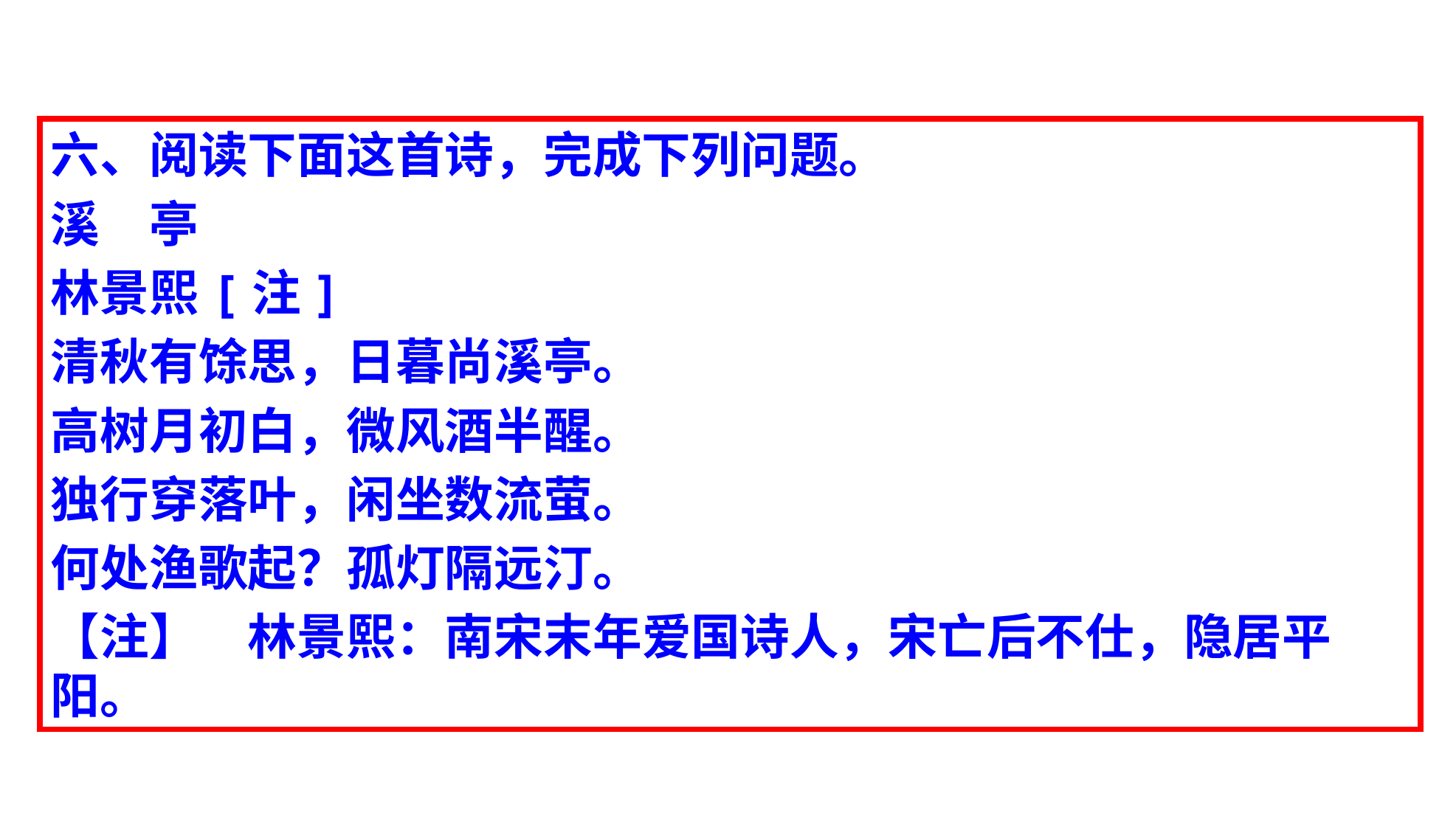

六、阅读下面这首诗，完成下列问题。
溪　亭
林景熙[注]
清秋有馀思，日暮尚溪亭。
高树月初白，微风酒半醒。
独行穿落叶，闲坐数流萤。
何处渔歌起？孤灯隔远汀。
【注】　林景熙：南宋末年爱国诗人，宋亡后不仕，隐居平阳。